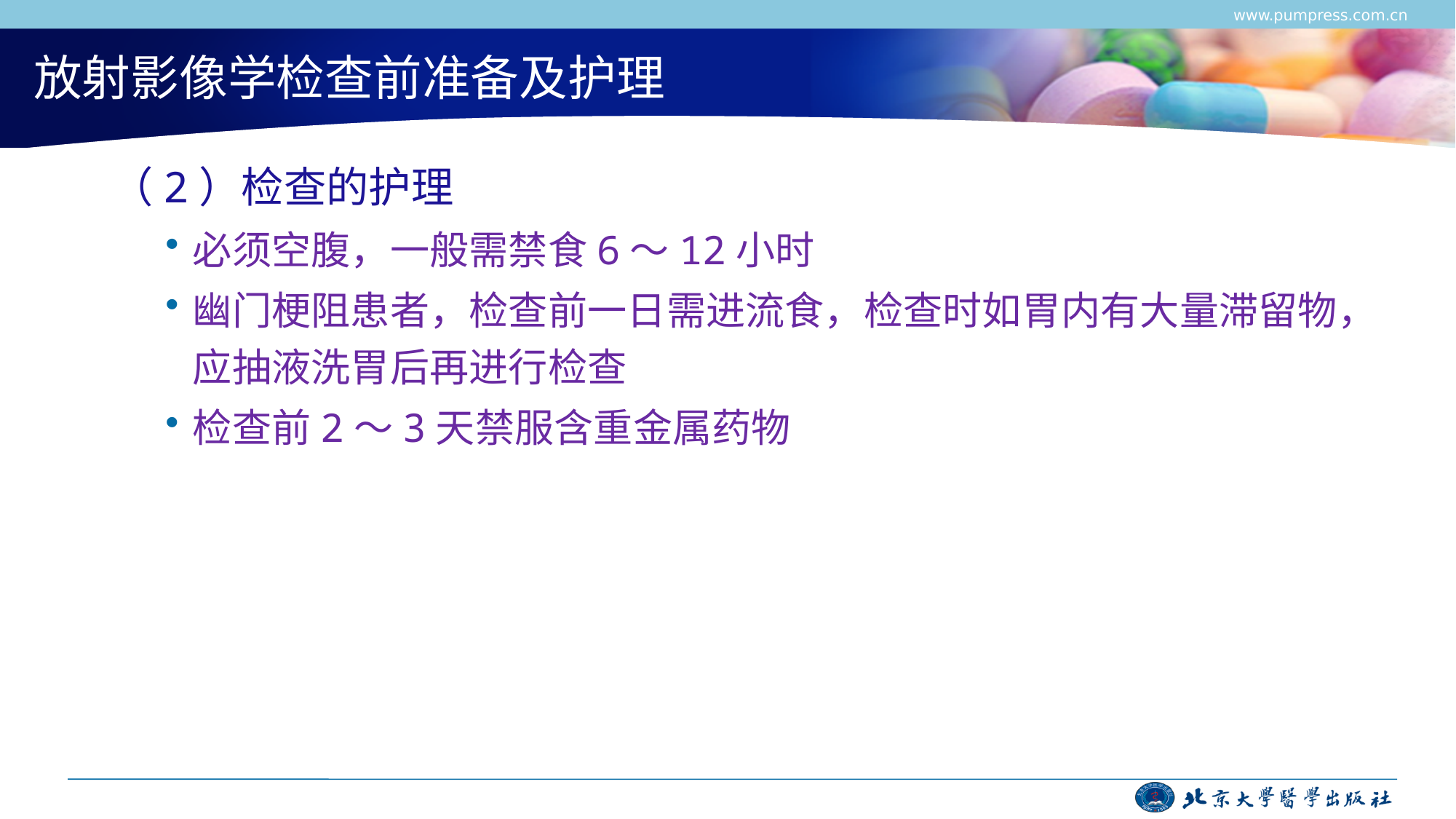

www.pumpress.com.cn
# 放射影像学检查前准备及护理
（2）检查的护理
必须空腹，一般需禁食6～12小时
幽门梗阻患者，检查前一日需进流食，检查时如胃内有大量滞留物，应抽液洗胃后再进行检查
检查前2～3天禁服含重金属药物